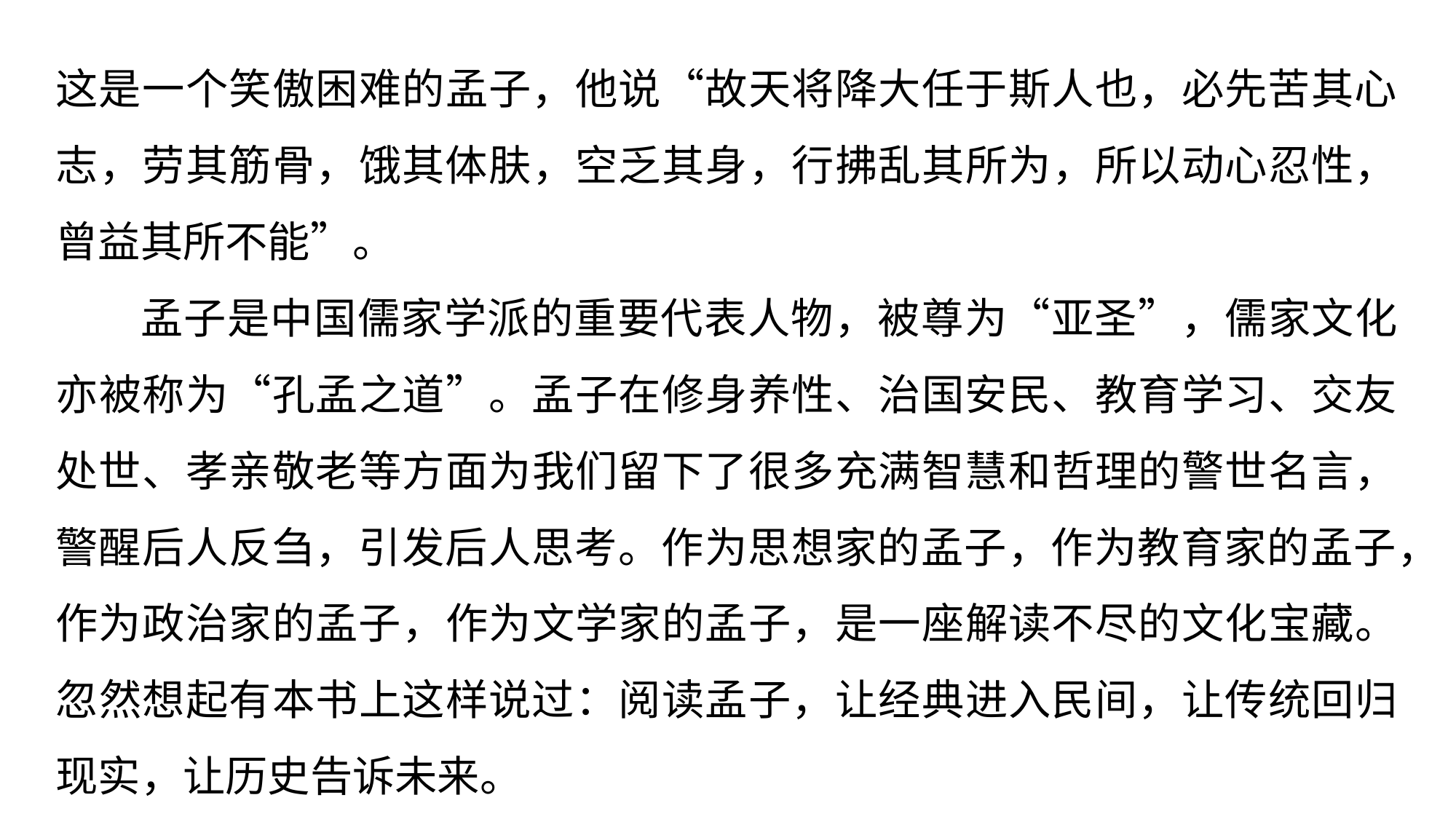

这是一个笑傲困难的孟子，他说“故天将降大任于斯人也，必先苦其心志，劳其筋骨，饿其体肤，空乏其身，行拂乱其所为，所以动心忍性，曾益其所不能”。
孟子是中国儒家学派的重要代表人物，被尊为“亚圣”，儒家文化亦被称为“孔孟之道”。孟子在修身养性、治国安民、教育学习、交友处世、孝亲敬老等方面为我们留下了很多充满智慧和哲理的警世名言，警醒后人反刍，引发后人思考。作为思想家的孟子，作为教育家的孟子，作为政治家的孟子，作为文学家的孟子，是一座解读不尽的文化宝藏。忽然想起有本书上这样说过：阅读孟子，让经典进入民间，让传统回归现实，让历史告诉未来。